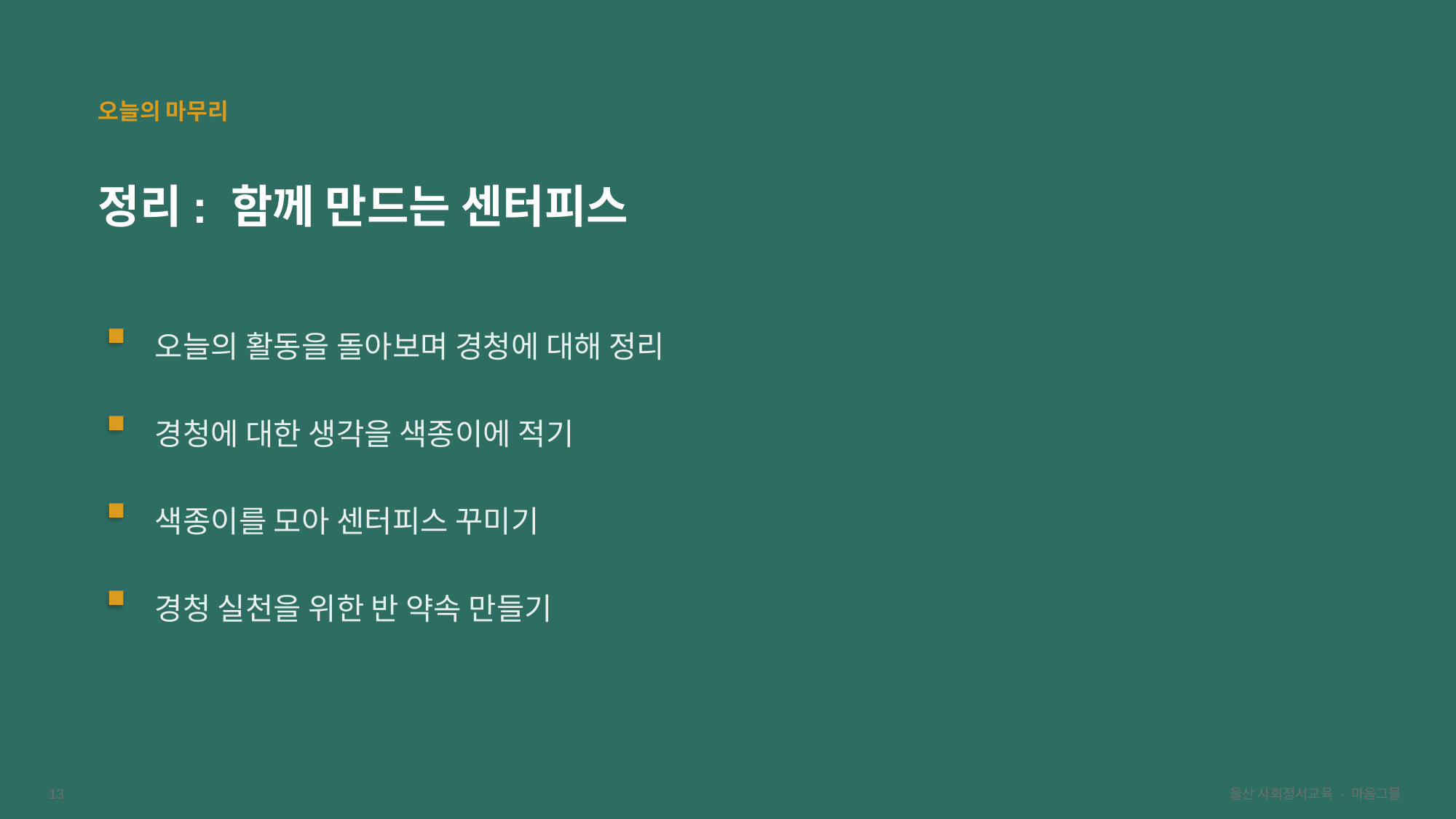

오늘의 마무리
정리: 함께 만드는 센터피스
오늘의 활동을 돌아보며 경청에 대해 정리

경청에 대한 생각을 색종이에 적기

색종이를 모아 센터피스 꾸미기

경청 실천을 위한 반 약속 만들기

13
울산 사회정서교육 · 마음그물